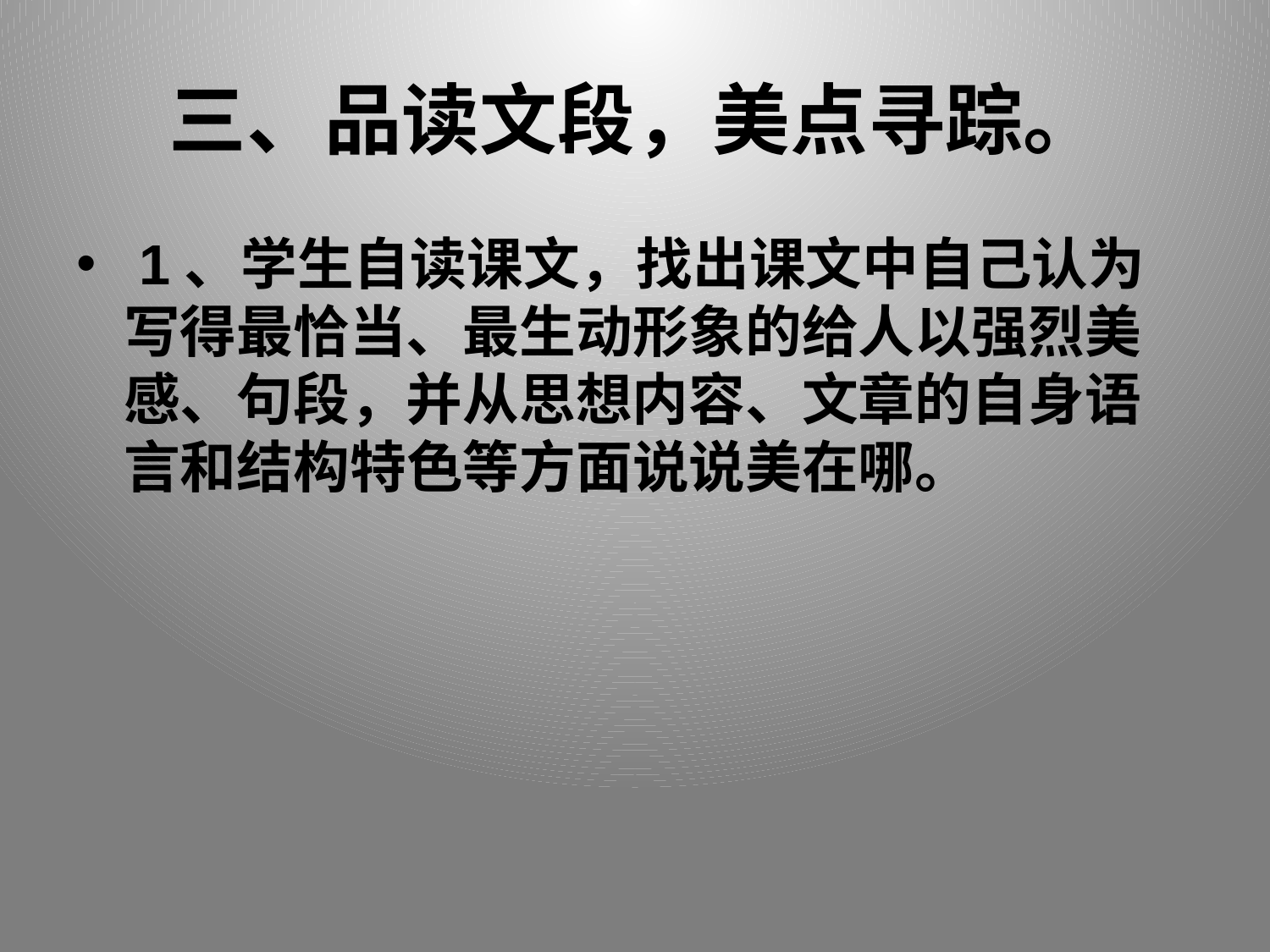

# 三、品读文段，美点寻踪。
 1、学生自读课文，找出课文中自己认为写得最恰当、最生动形象的给人以强烈美感、句段，并从思想内容、文章的自身语言和结构特色等方面说说美在哪。